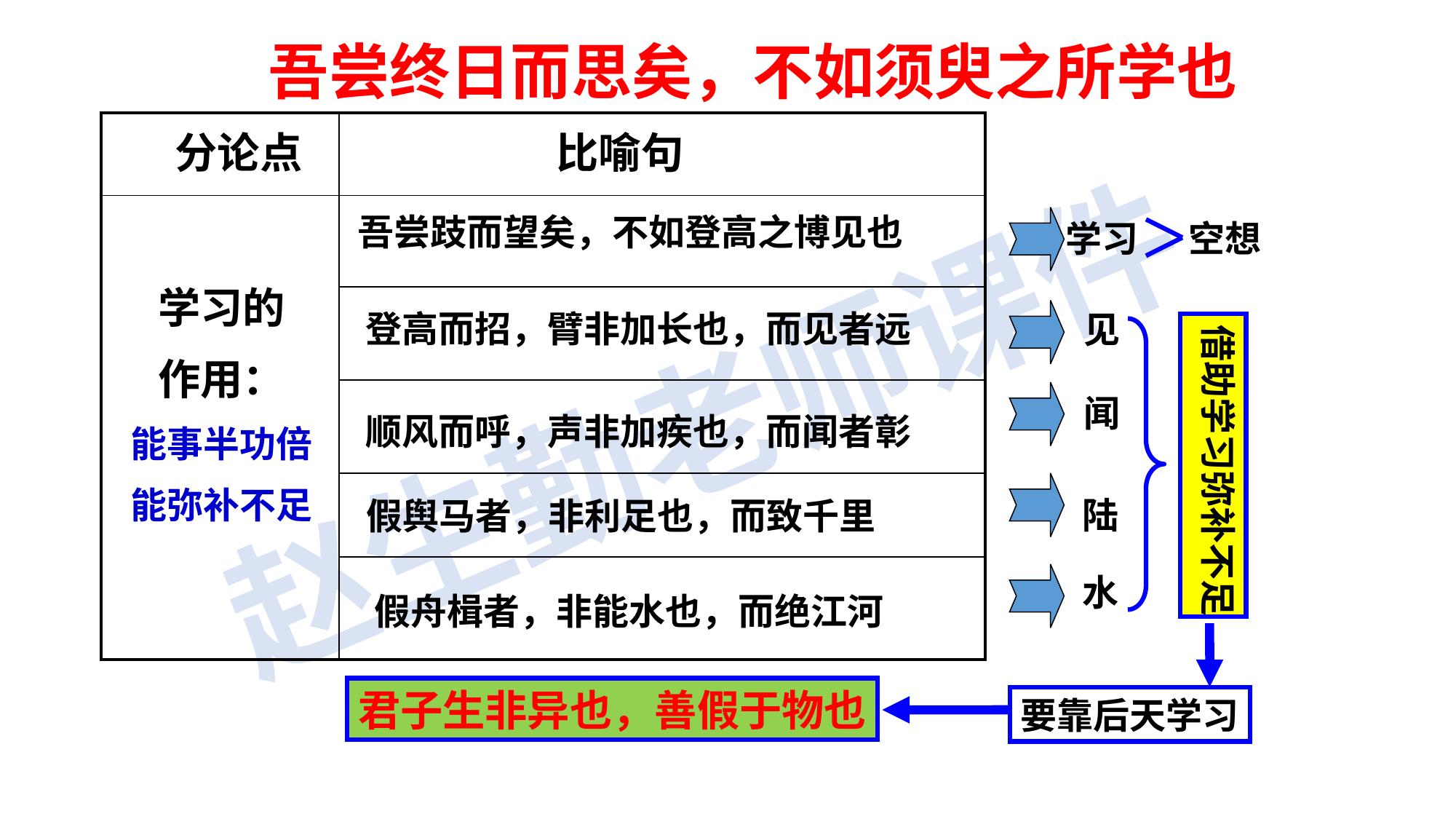

吾尝终日而思矣，不如须臾之所学也
|  |  |
| --- | --- |
|  |  |
|  |  |
|  |  |
|  |  |
|  |  |
比喻句
分论点
吾尝跂而望矣，不如登高之博见也

学习
空想

学习的
作用：
能事半功倍
能弥补不足

登高而招，臂非加长也，而见者远
见
借助学习弥补不足

闻
顺风而呼，声非加疾也，而闻者彰

陆
假舆马者，非利足也，而致千里

水
假舟楫者，非能水也，而绝江河

君子生非异也，善假于物也
要靠后天学习